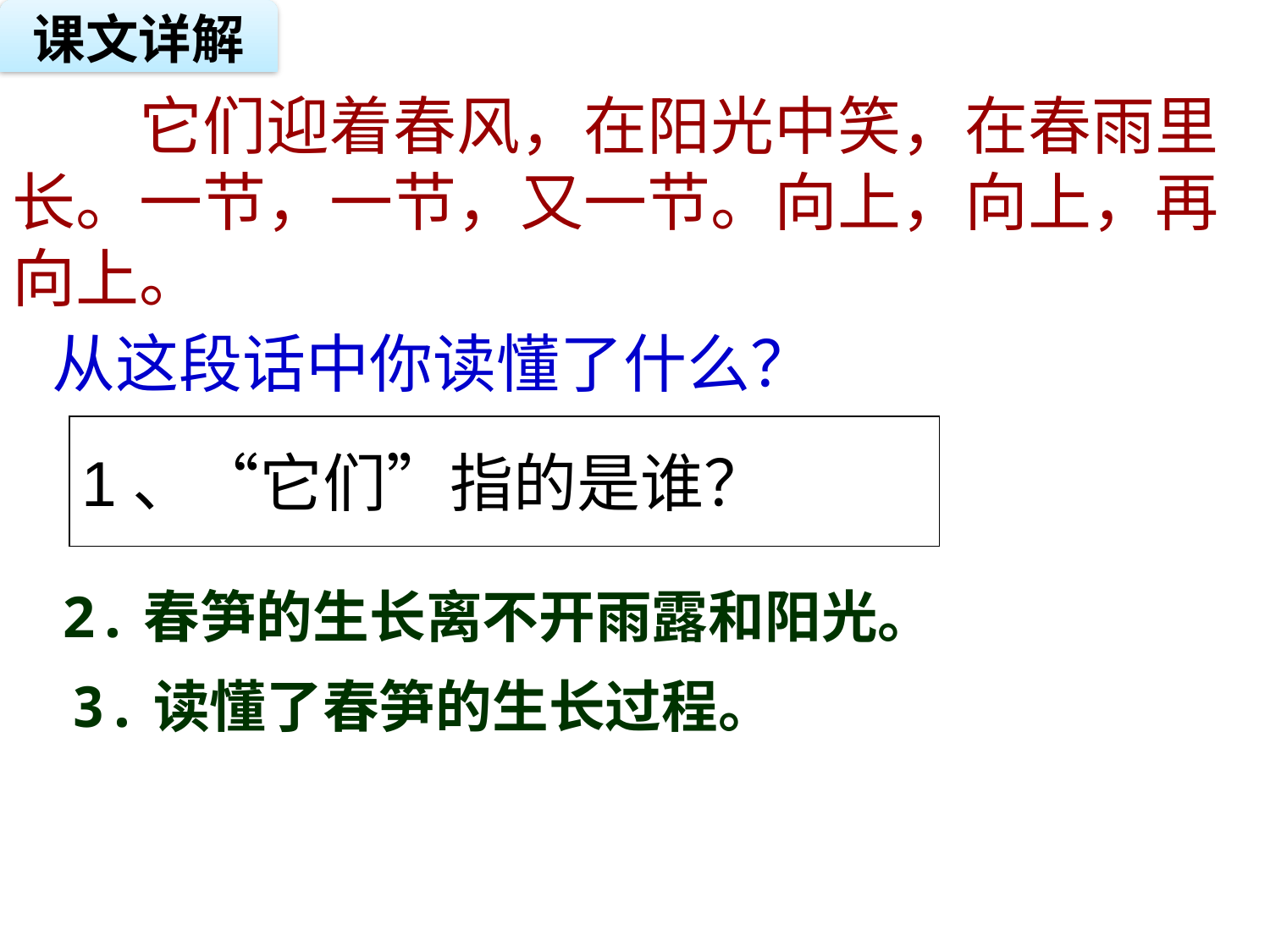

课文详解
　　它们迎着春风，在阳光中笑，在春雨里长。一节，一节，又一节。向上，向上，再向上。
从这段话中你读懂了什么？
1、“它们”指的是谁？
2.春笋的生长离不开雨露和阳光。
3.读懂了春笋的生长过程。